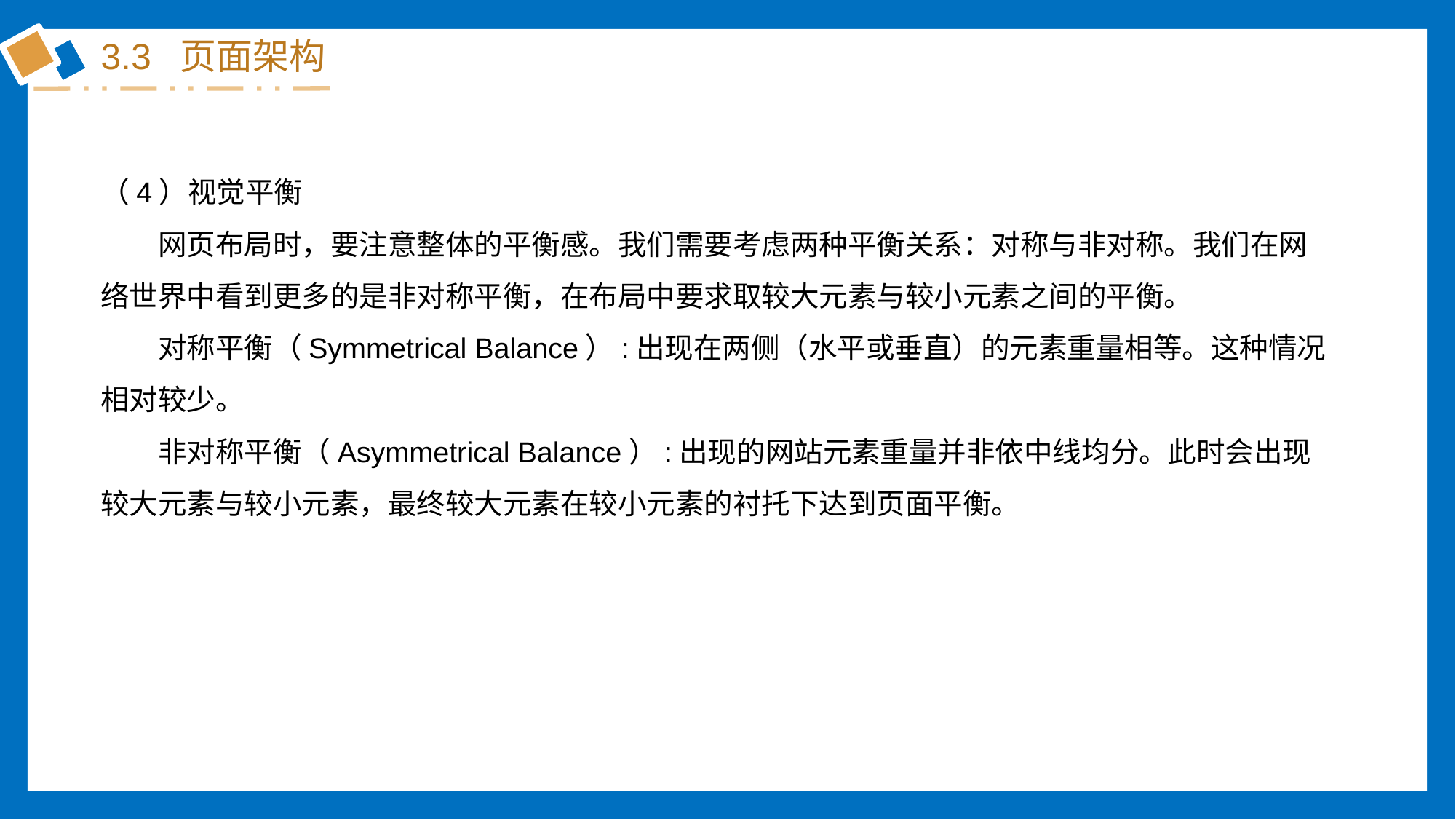

3.3  页面架构

（4）视觉平衡
　　网页布局时，要注意整体的平衡感。我们需要考虑两种平衡关系：对称与非对称。我们在网络世界中看到更多的是非对称平衡，在布局中要求取较大元素与较小元素之间的平衡。
　　对称平衡（Symmetrical Balance）:出现在两侧（水平或垂直）的元素重量相等。这种情况相对较少。
　　非对称平衡（Asymmetrical Balance）:出现的网站元素重量并非依中线均分。此时会出现较大元素与较小元素，最终较大元素在较小元素的衬托下达到页面平衡。